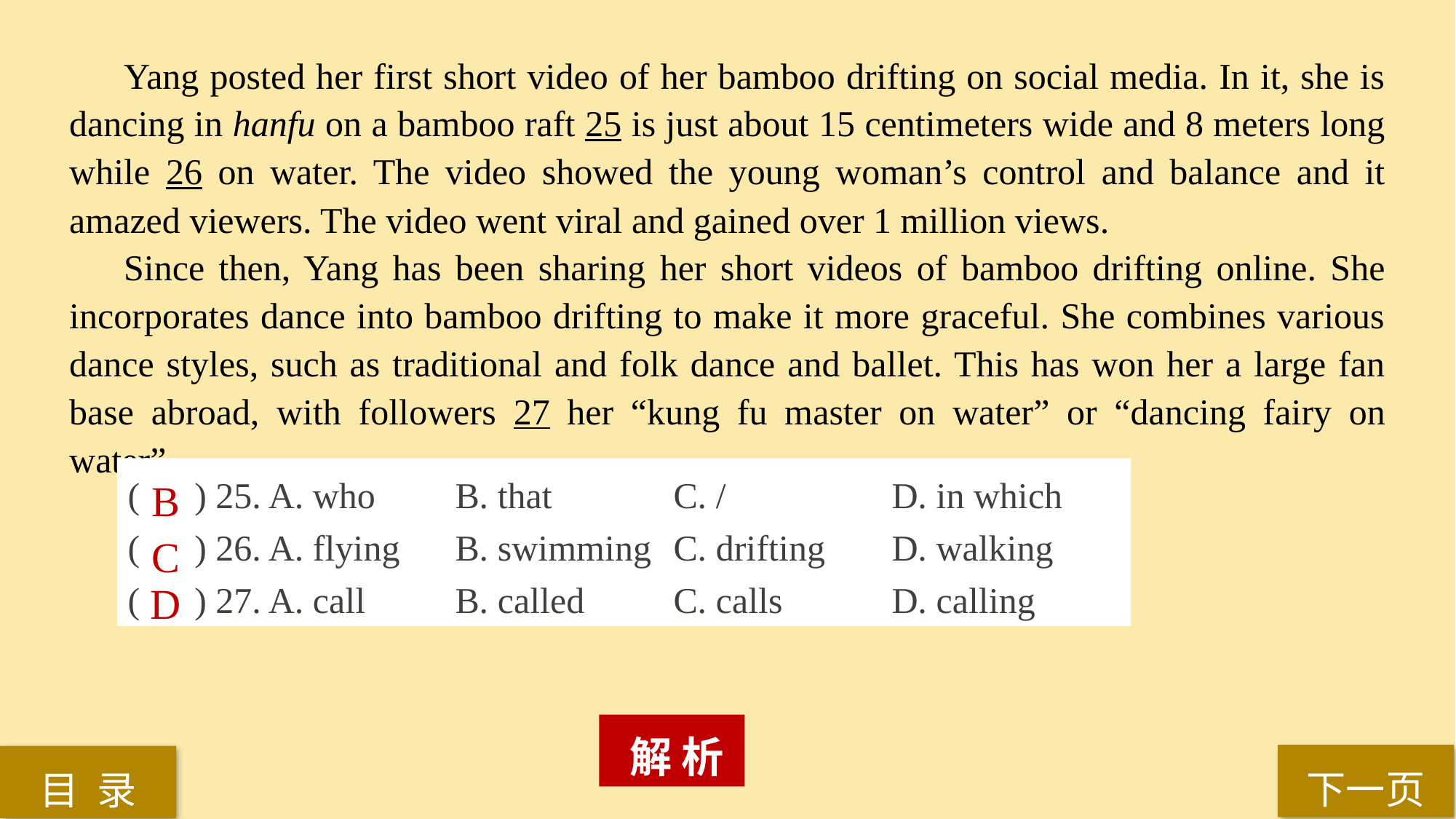

Yang posted her first short video of her bamboo drifting on social media. In it, she is dancing in hanfu on a bamboo raft 25 is just about 15 centimeters wide and 8 meters long while 26 on water. The video showed the young woman’s control and balance and it amazed viewers. The video went viral and gained over 1 million views.
Since then, Yang has been sharing her short videos of bamboo drifting online. She incorporates dance into bamboo drifting to make it more graceful. She combines various dance styles, such as traditional and folk dance and ballet. This has won her a large fan base abroad, with followers 27 her “kung fu master on water” or “dancing fairy on water”.
(      ) 25. A. who 	B. that 		C. / 		D. in which
(      ) 26. A. flying 	B. swimming 	C. drifting 	D. walking
(      ) 27. A. call 	B. called 	C. calls 	D. calling
B
C
D
 解 析